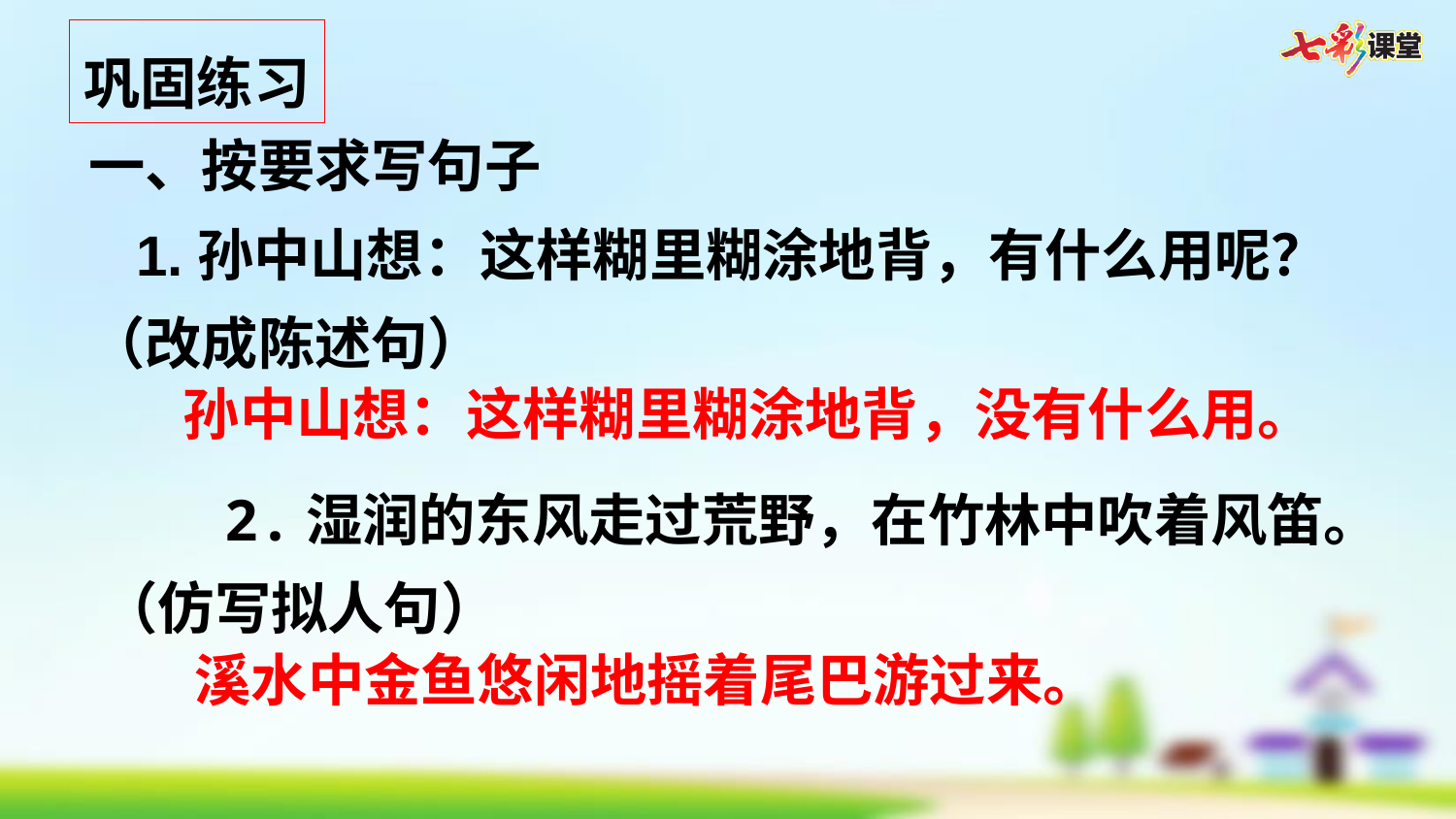

巩固练习
一、按要求写句子
   1.孙中山想：这样糊里糊涂地背，有什么用呢？ （改成陈述句）

    2.湿润的东风走过荒野，在竹林中吹着风笛。 （仿写拟人句）

孙中山想：这样糊里糊涂地背，没有什么用。
溪水中金鱼悠闲地摇着尾巴游过来。